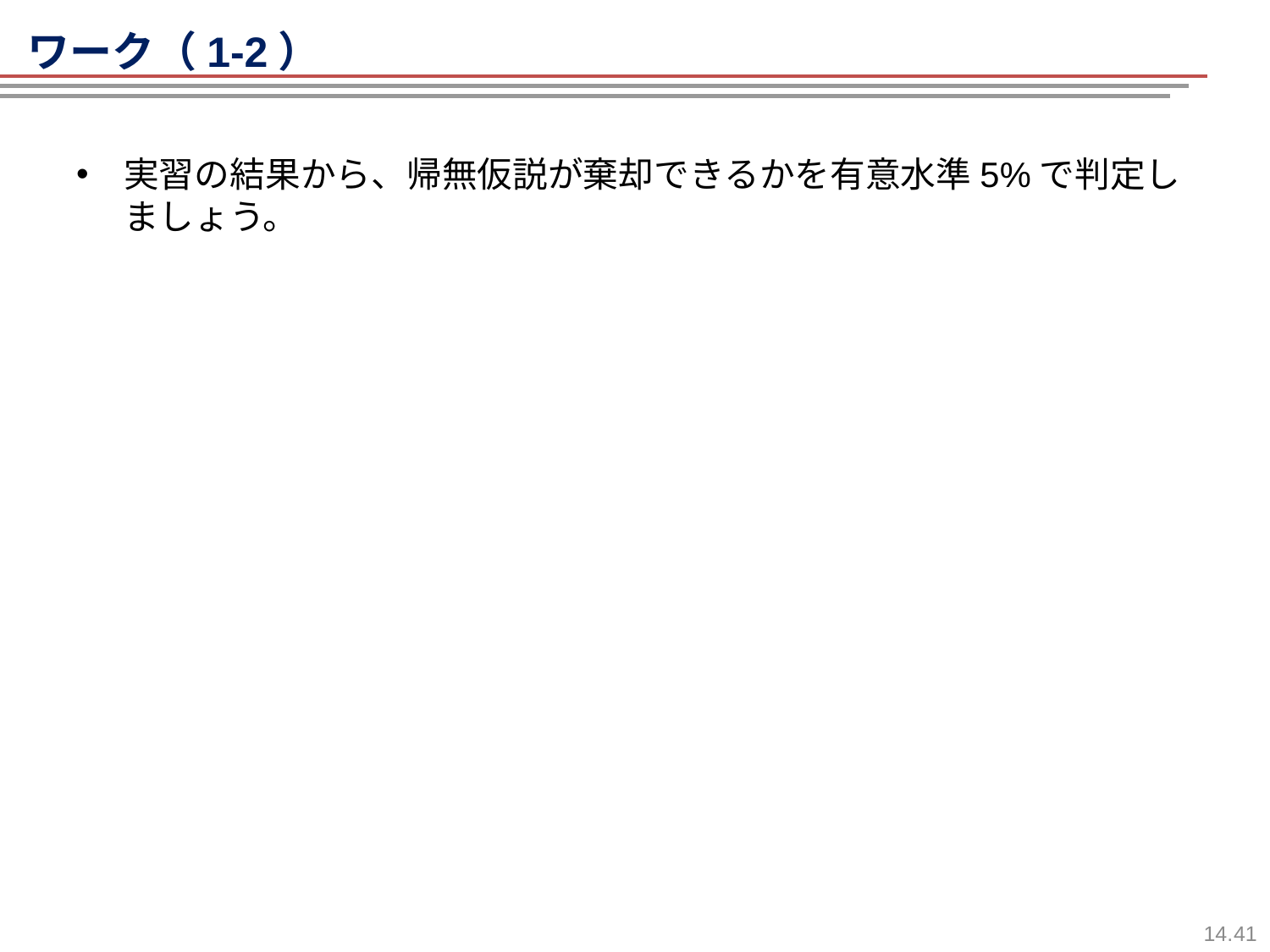

ワーク（1-2）
実習の結果から、帰無仮説が棄却できるかを有意水準5%で判定しましょう。
41